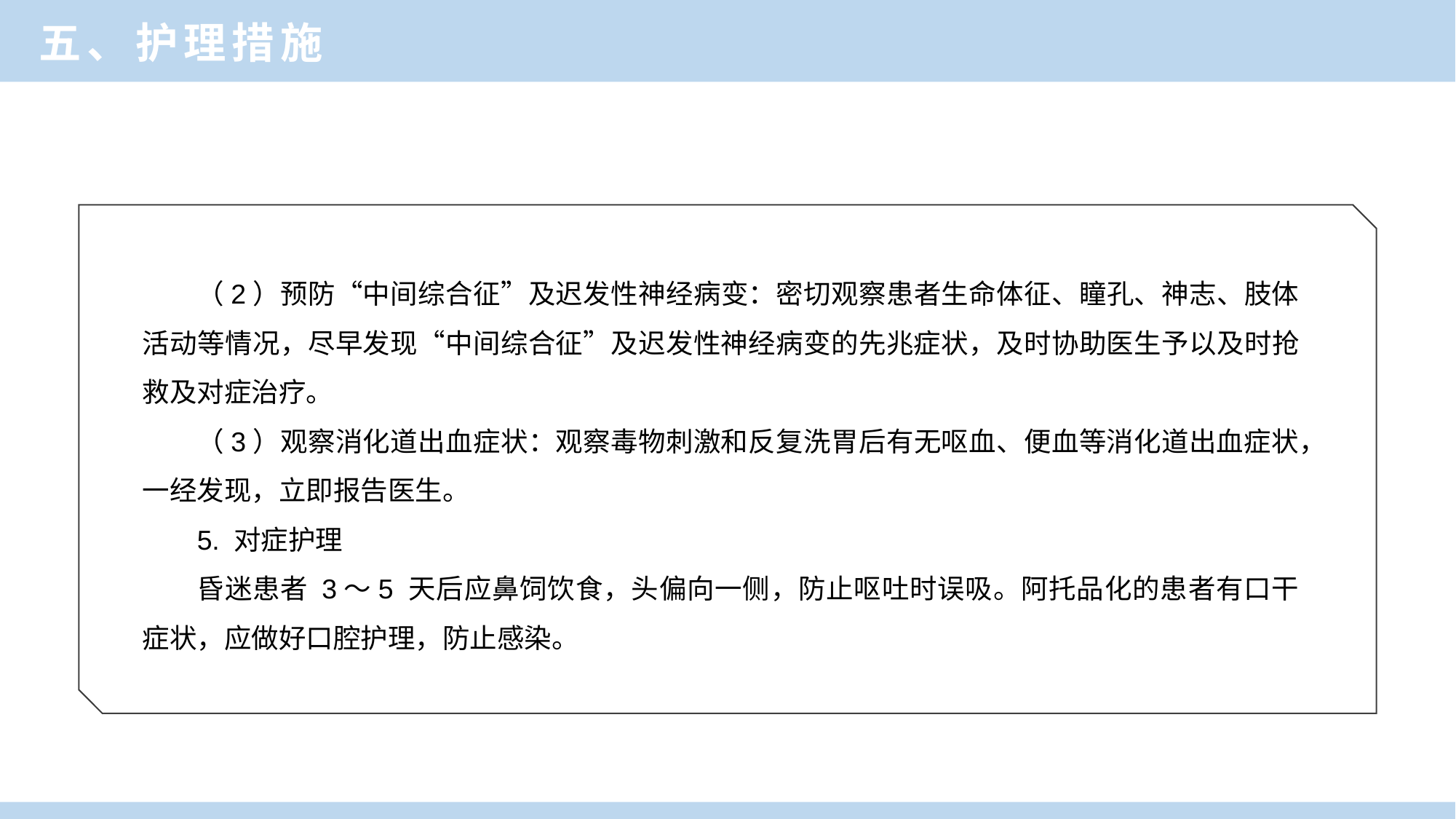

五、护理措施

（2）预防“中间综合征”及迟发性神经病变：密切观察患者生命体征、瞳孔、神志、肢体活动等情况，尽早发现“中间综合征”及迟发性神经病变的先兆症状，及时协助医生予以及时抢救及对症治疗。
（3）观察消化道出血症状：观察毒物刺激和反复洗胃后有无呕血、便血等消化道出血症状，一经发现，立即报告医生。
5. 对症护理
昏迷患者 3～5 天后应鼻饲饮食，头偏向一侧，防止呕吐时误吸。阿托品化的患者有口干症状，应做好口腔护理，防止感染。